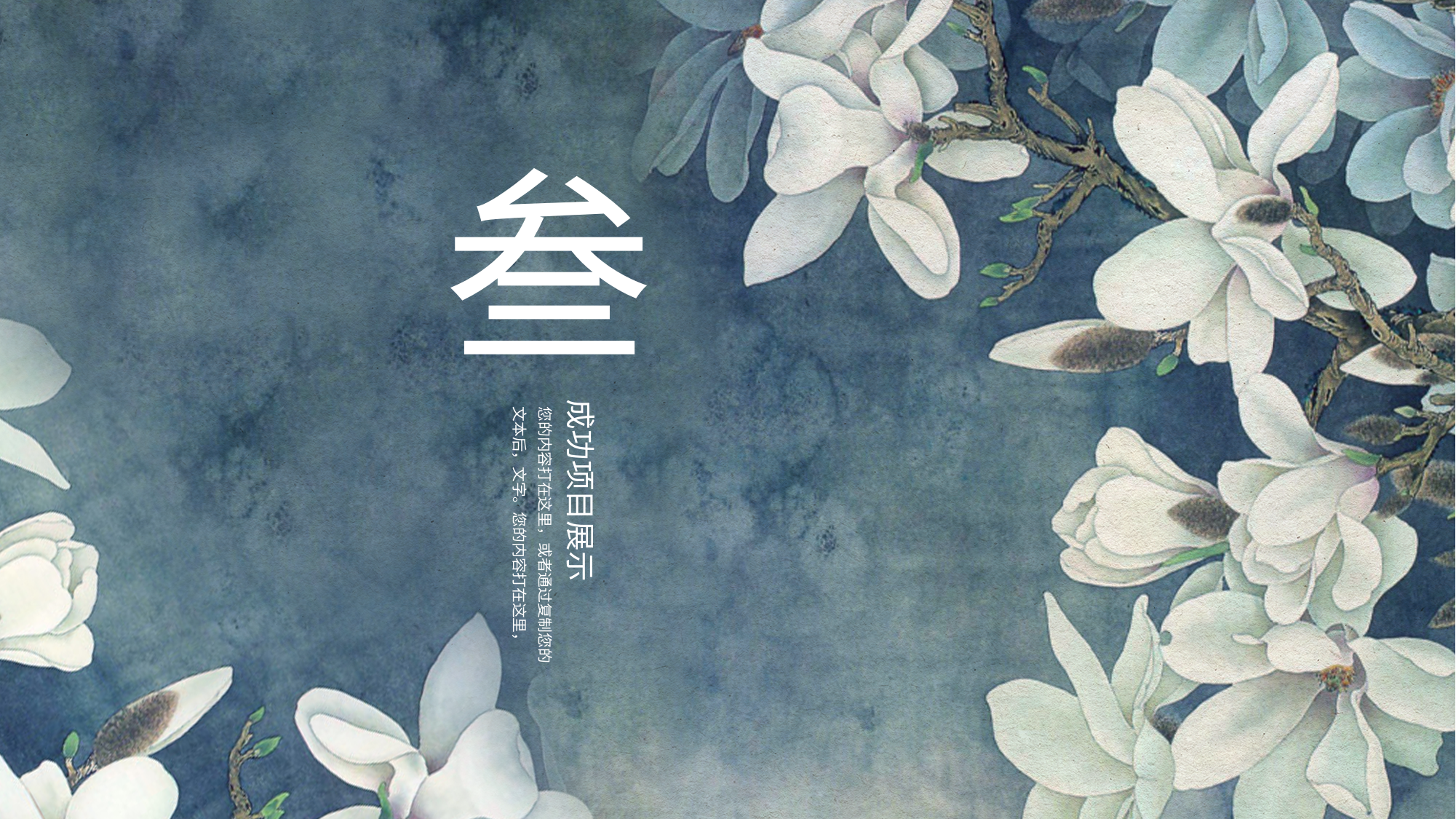

叁
成功项目展示
您的内容打在这里，或者通过复制您的
文本后，文字。您的内容打在这里，